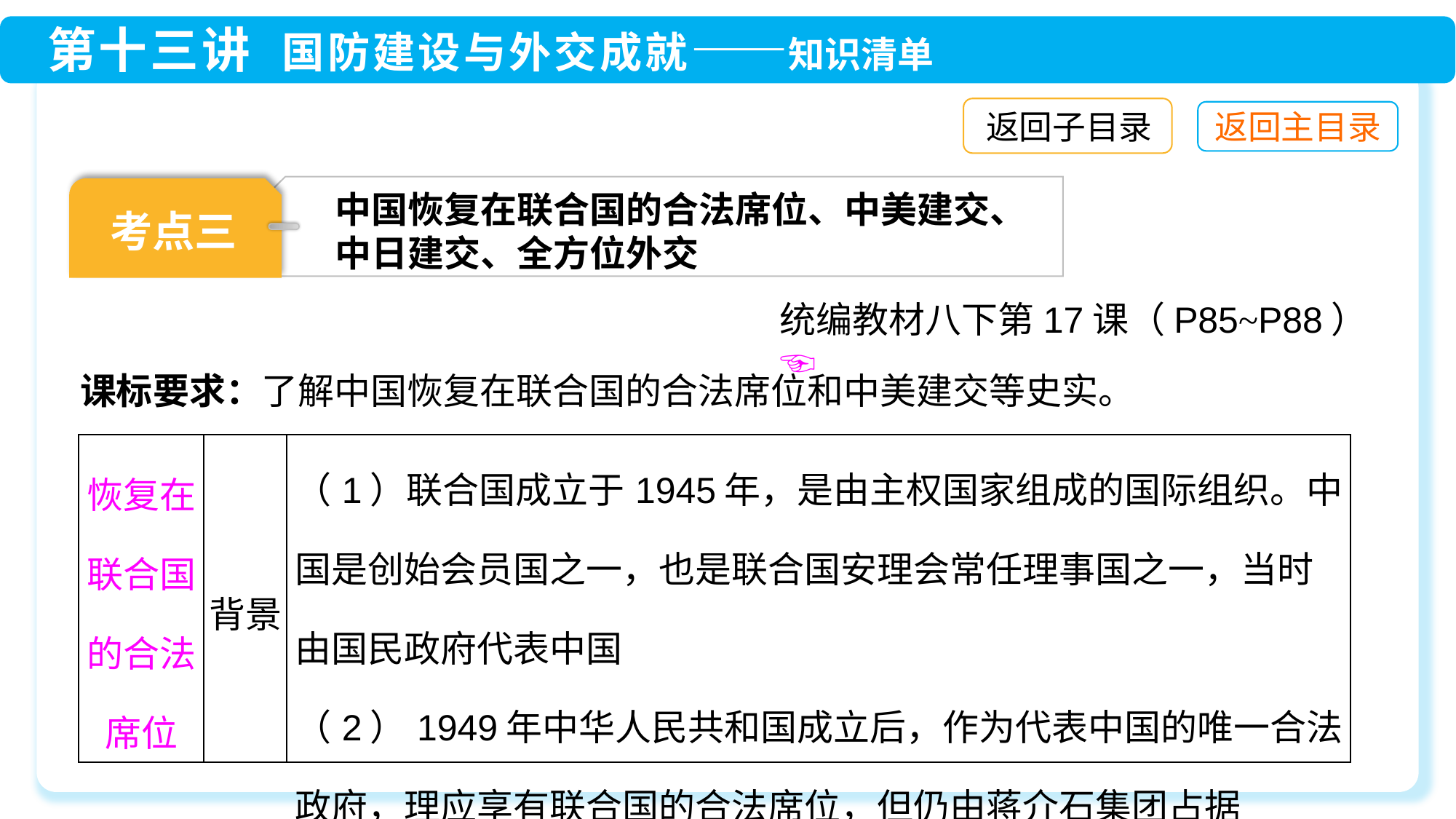

返回子目录
中国恢复在联合国的合法席位、中美建交、
中日建交、全方位外交
考点三

统编教材八下第17课（P85~P88）☜
课标要求：了解中国恢复在联合国的合法席位和中美建交等史实。
| 恢复在联合国的合法席位 | 背景 | （1）联合国成立于1945年，是由主权国家组成的国际组织。中国是创始会员国之一，也是联合国安理会常任理事国之一，当时由国民政府代表中国 （2）1949年中华人民共和国成立后，作为代表中国的唯一合法政府，理应享有联合国的合法席位，但仍由蒋介石集团占据 |
| --- | --- | --- |